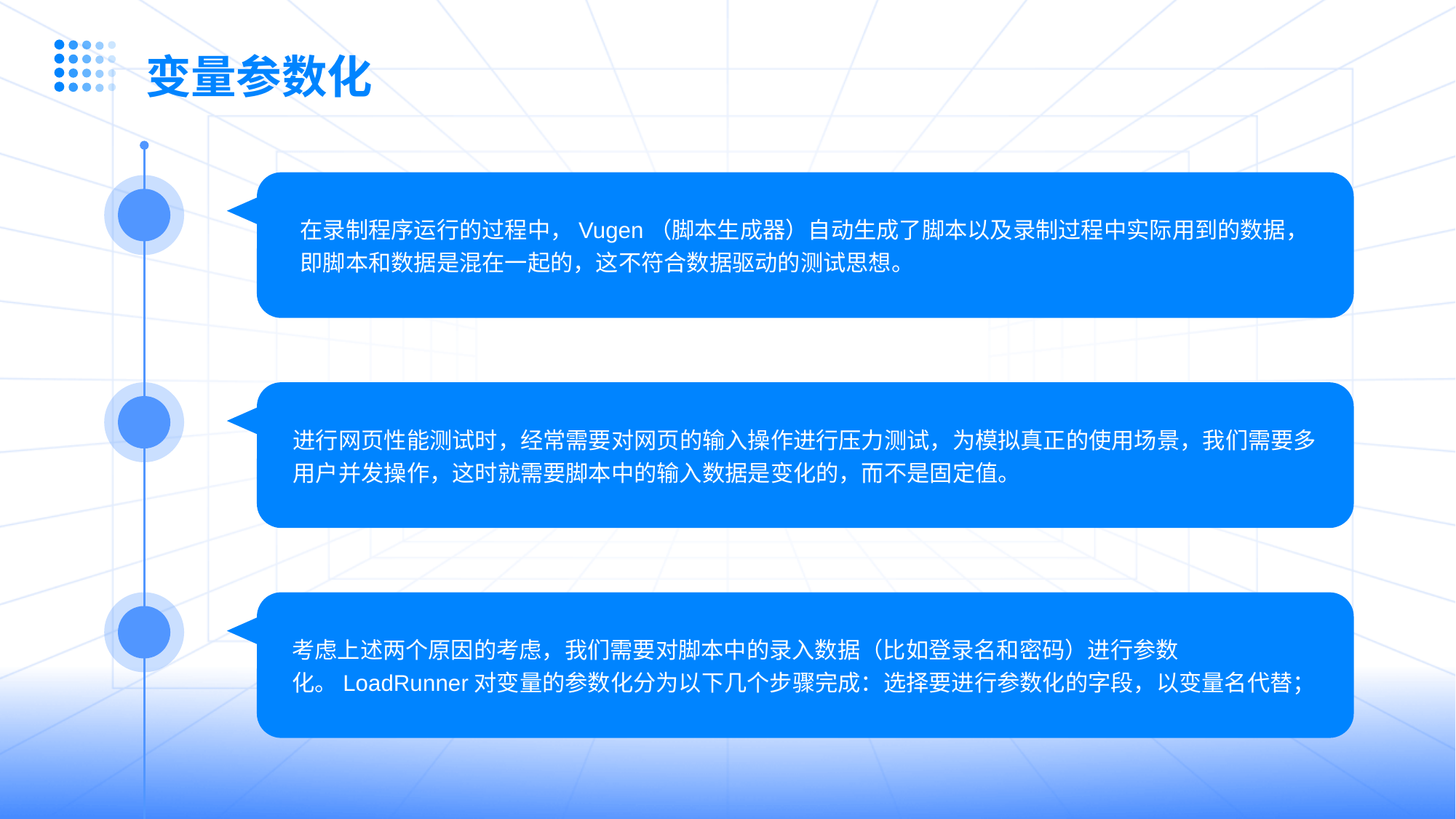

变量参数化

在录制程序运行的过程中，Vugen（脚本生成器）自动生成了脚本以及录制过程中实际用到的数据，即脚本和数据是混在一起的，这不符合数据驱动的测试思想。

进行网页性能测试时，经常需要对网页的输入操作进行压力测试，为模拟真正的使用场景，我们需要多用户并发操作，这时就需要脚本中的输入数据是变化的，而不是固定值。

考虑上述两个原因的考虑，我们需要对脚本中的录入数据（比如登录名和密码）进行参数化。LoadRunner对变量的参数化分为以下几个步骤完成：选择要进行参数化的字段，以变量名代替；